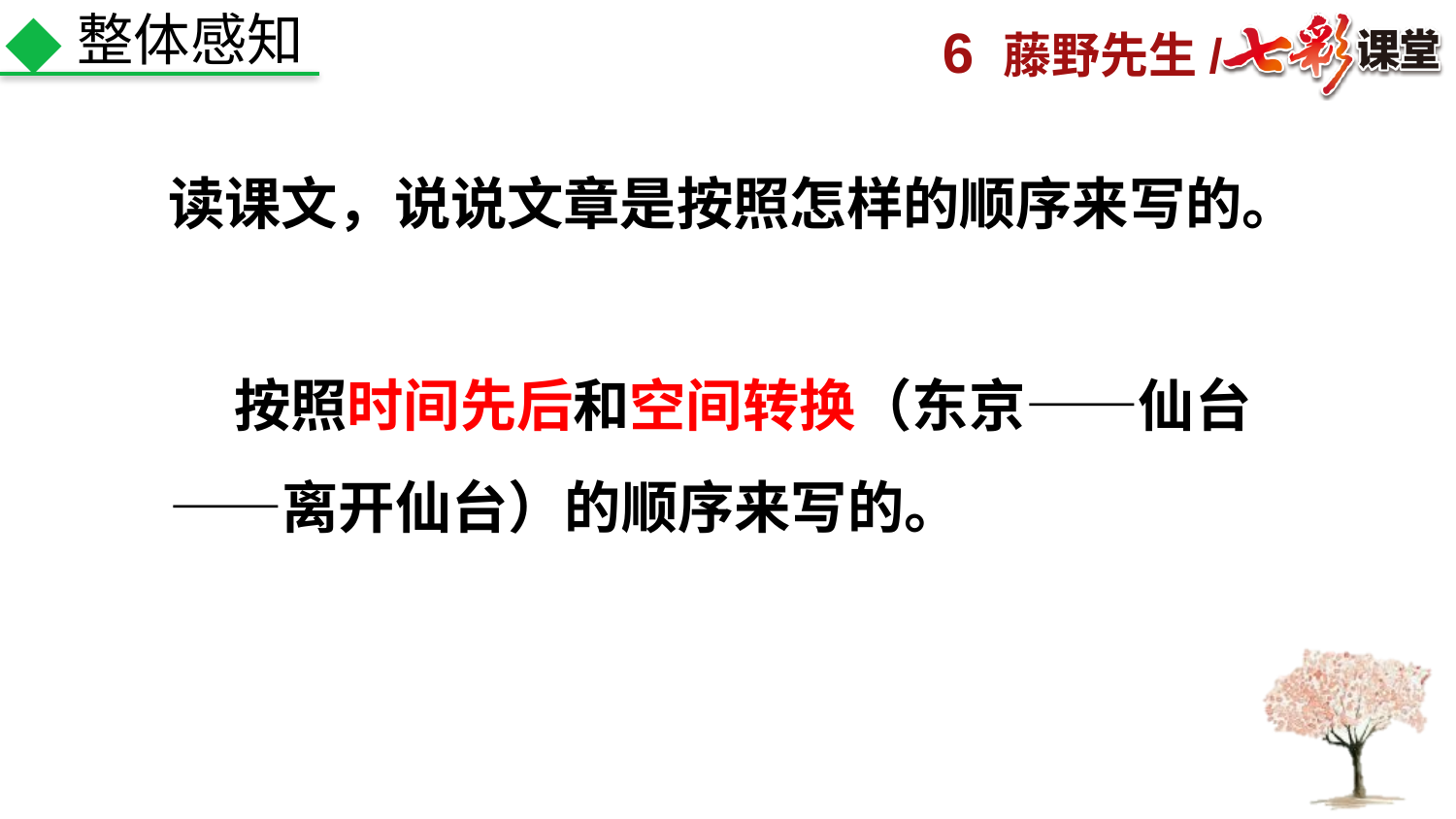

整体感知

读课文，说说文章是按照怎样的顺序来写的。
    按照时间先后和空间转换（东京——仙台——离开仙台）的顺序来写的。